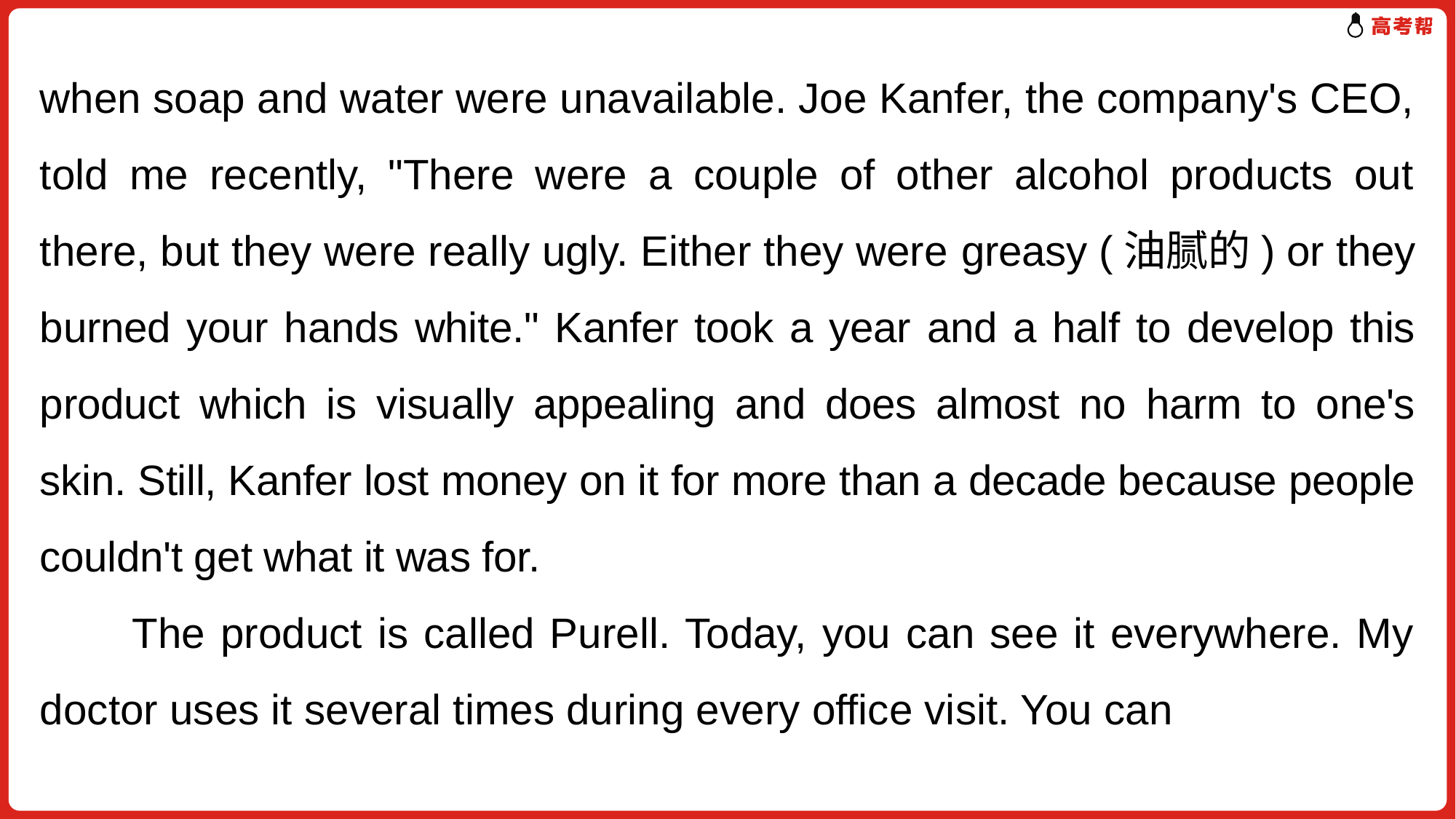

when soap and water were unavailable. Joe Kanfer, the company's CEO, told me recently, "There were a couple of other alcohol products out there, but they were really ugly. Either they were greasy (油腻的) or they burned your hands white." Kanfer took a year and a half to develop this product which is visually appealing and does almost no harm to one's skin. Still, Kanfer lost money on it for more than a decade because people couldn't get what it was for.
      The product is called Purell. Today, you can see it everywhere. My doctor uses it several times during every office visit. You can